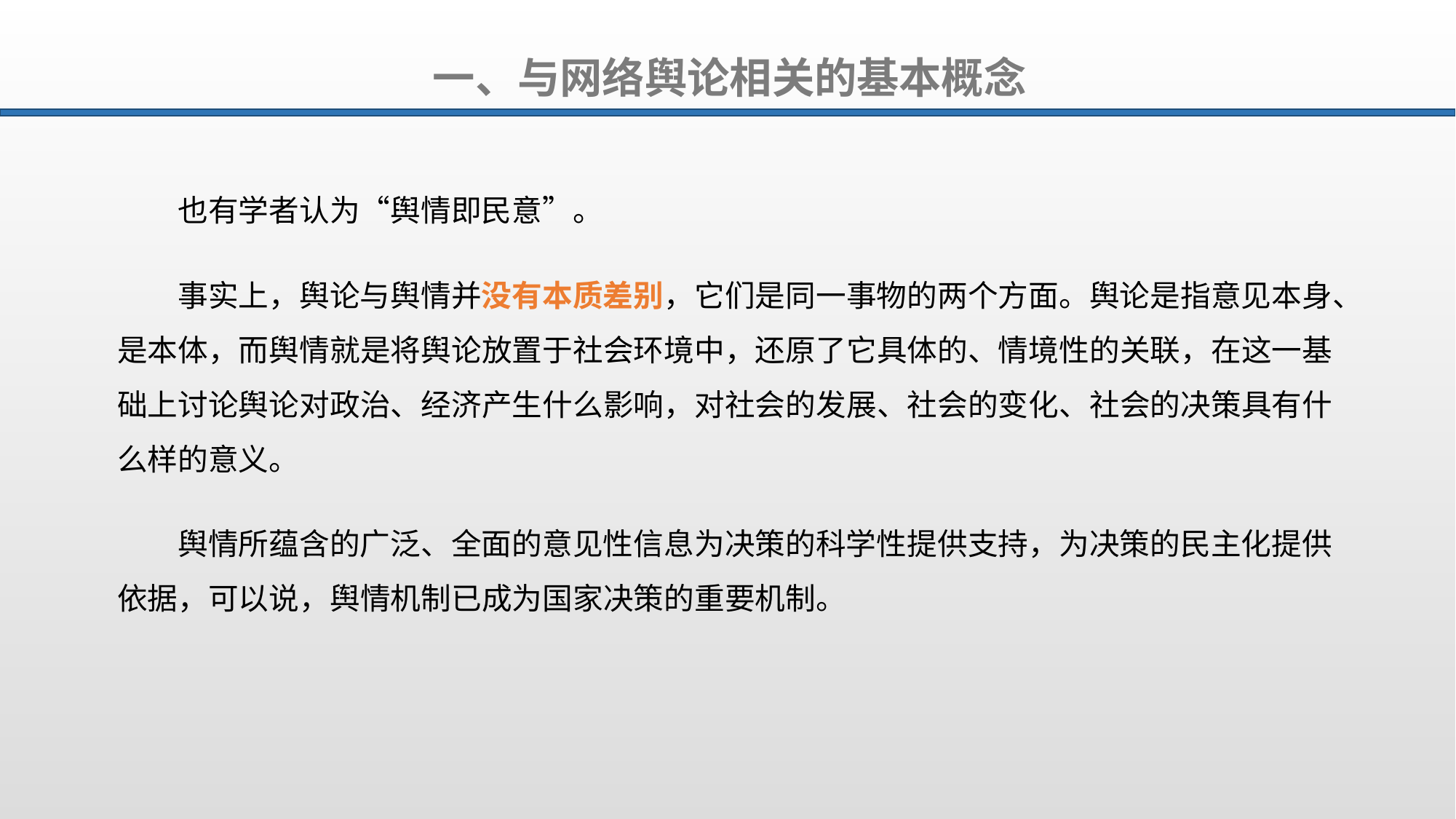

一、与网络舆论相关的基本概念

也有学者认为“舆情即民意”。
事实上，舆论与舆情并没有本质差别，它们是同一事物的两个方面。舆论是指意见本身、是本体，而舆情就是将舆论放置于社会环境中，还原了它具体的、情境性的关联，在这一基础上讨论舆论对政治、经济产生什么影响，对社会的发展、社会的变化、社会的决策具有什么样的意义。
舆情所蕴含的广泛、全面的意见性信息为决策的科学性提供支持，为决策的民主化提供依据，可以说，舆情机制已成为国家决策的重要机制。